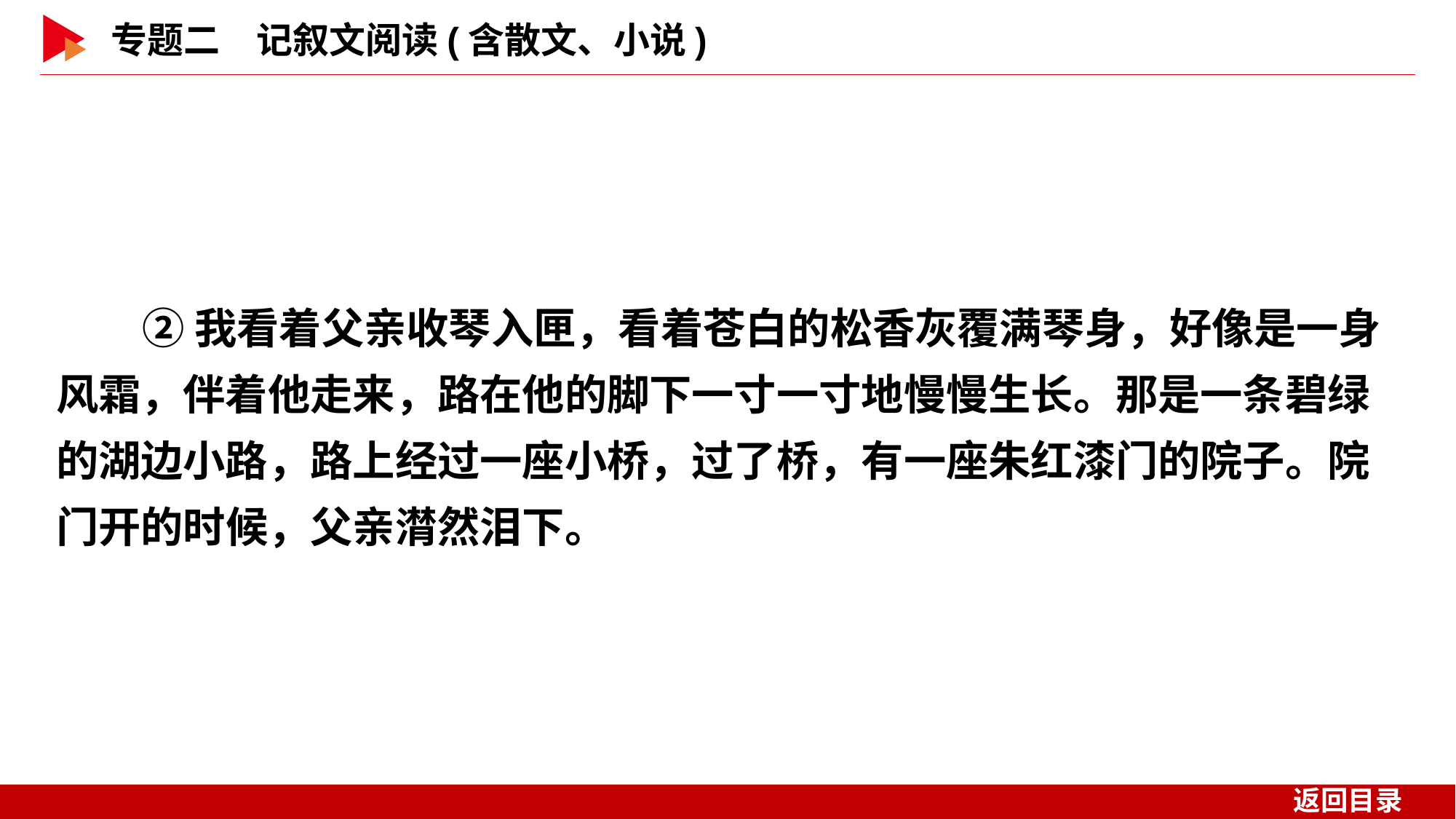

②我看着父亲收琴入匣，看着苍白的松香灰覆满琴身，好像是一身风霜，伴着他走来，路在他的脚下一寸一寸地慢慢生长。那是一条碧绿的湖边小路，路上经过一座小桥，过了桥，有一座朱红漆门的院子。院门开的时候，父亲潸然泪下。